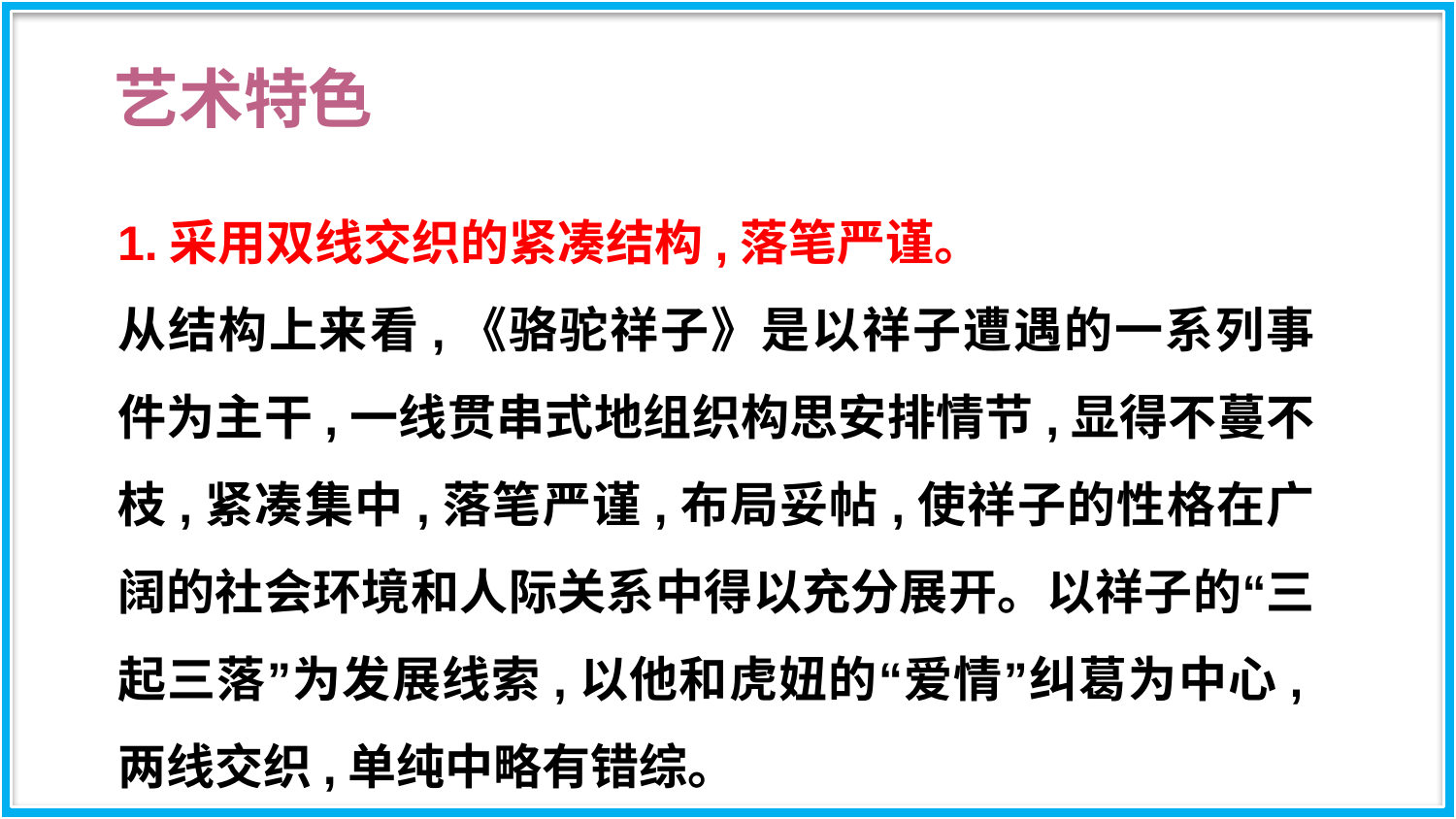

艺术特色
1.采用双线交织的紧凑结构,落笔严谨。
从结构上来看,《骆驼祥子》是以祥子遭遇的一系列事件为主干,一线贯串式地组织构思安排情节,显得不蔓不枝,紧凑集中,落笔严谨,布局妥帖,使祥子的性格在广阔的社会环境和人际关系中得以充分展开。以祥子的“三起三落”为发展线索,以他和虎妞的“爱情”纠葛为中心,两线交织,单纯中略有错综。